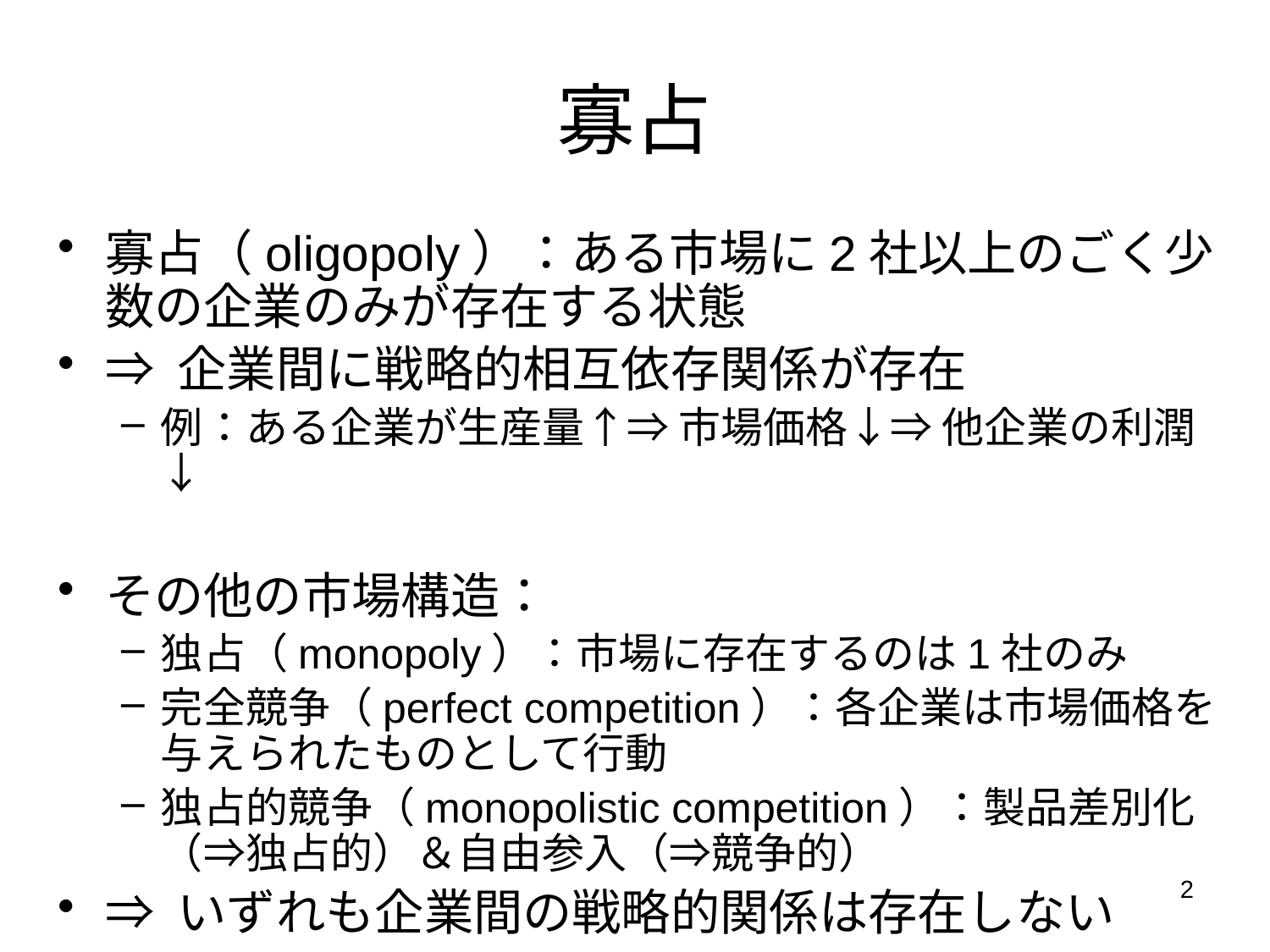

# 寡占
寡占（oligopoly）：ある市場に2社以上のごく少数の企業のみが存在する状態
⇒ 企業間に戦略的相互依存関係が存在
例：ある企業が生産量↑⇒ 市場価格↓⇒ 他企業の利潤↓

その他の市場構造：
独占（monopoly）：市場に存在するのは1社のみ
完全競争（perfect competition）：各企業は市場価格を与えられたものとして行動
独占的競争（monopolistic competition）：製品差別化（⇒独占的）＆自由参入（⇒競争的）
⇒ いずれも企業間の戦略的関係は存在しない
2